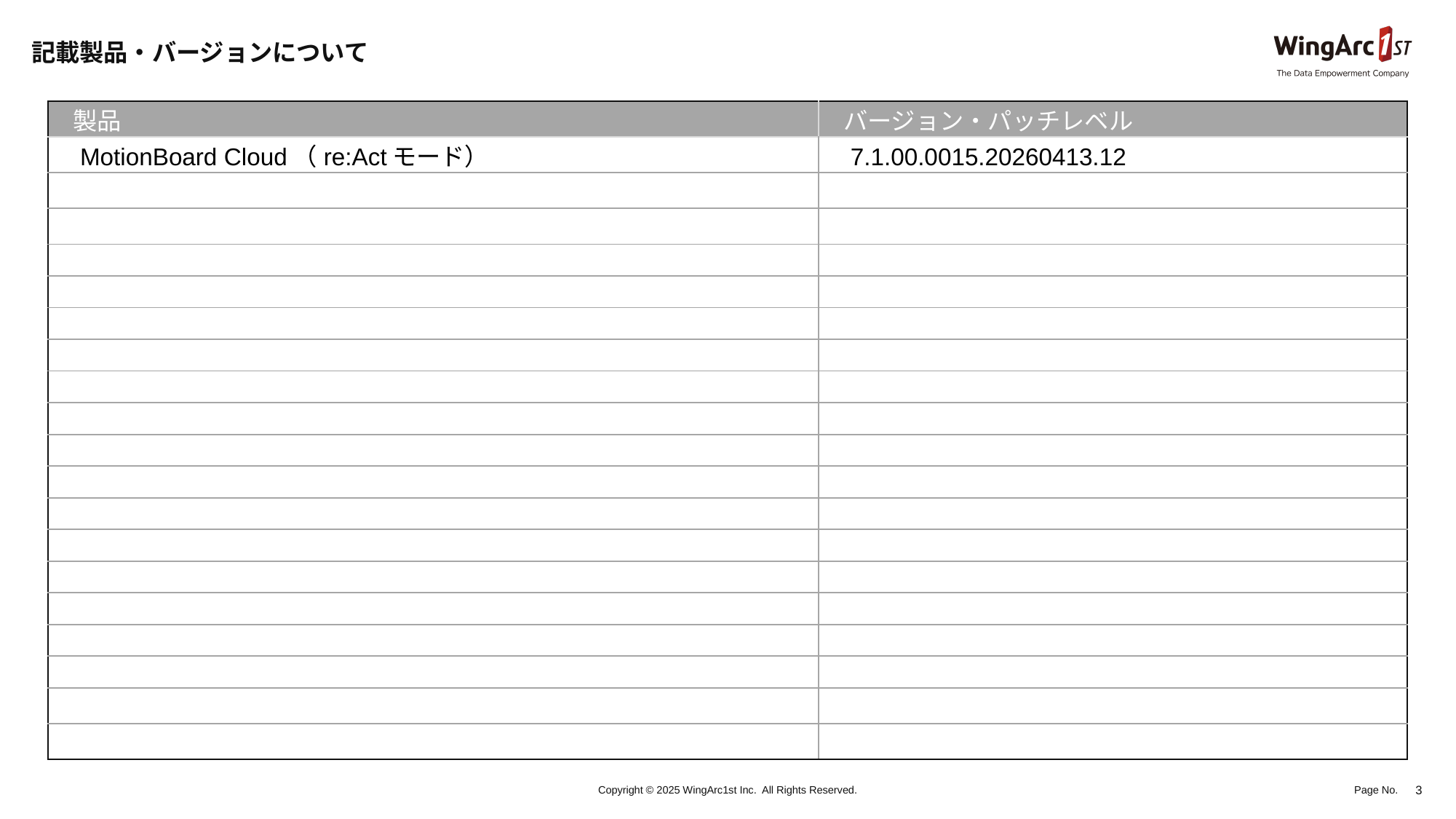

# 記載製品・バージョンについて
| 製品 | バージョン・パッチレベル |
| --- | --- |
| MotionBoard Cloud（re:Actモード） | 7.1.00.0015.20260413.12 |
|  |  |
|  |  |
|  |  |
|  |  |
|  |  |
|  |  |
|  |  |
|  |  |
|  |  |
|  |  |
|  |  |
|  |  |
|  |  |
|  |  |
|  |  |
|  |  |
|  |  |
|  |  |
Copyright © 2025 WingArc1st Inc.  All Rights Reserved.
3